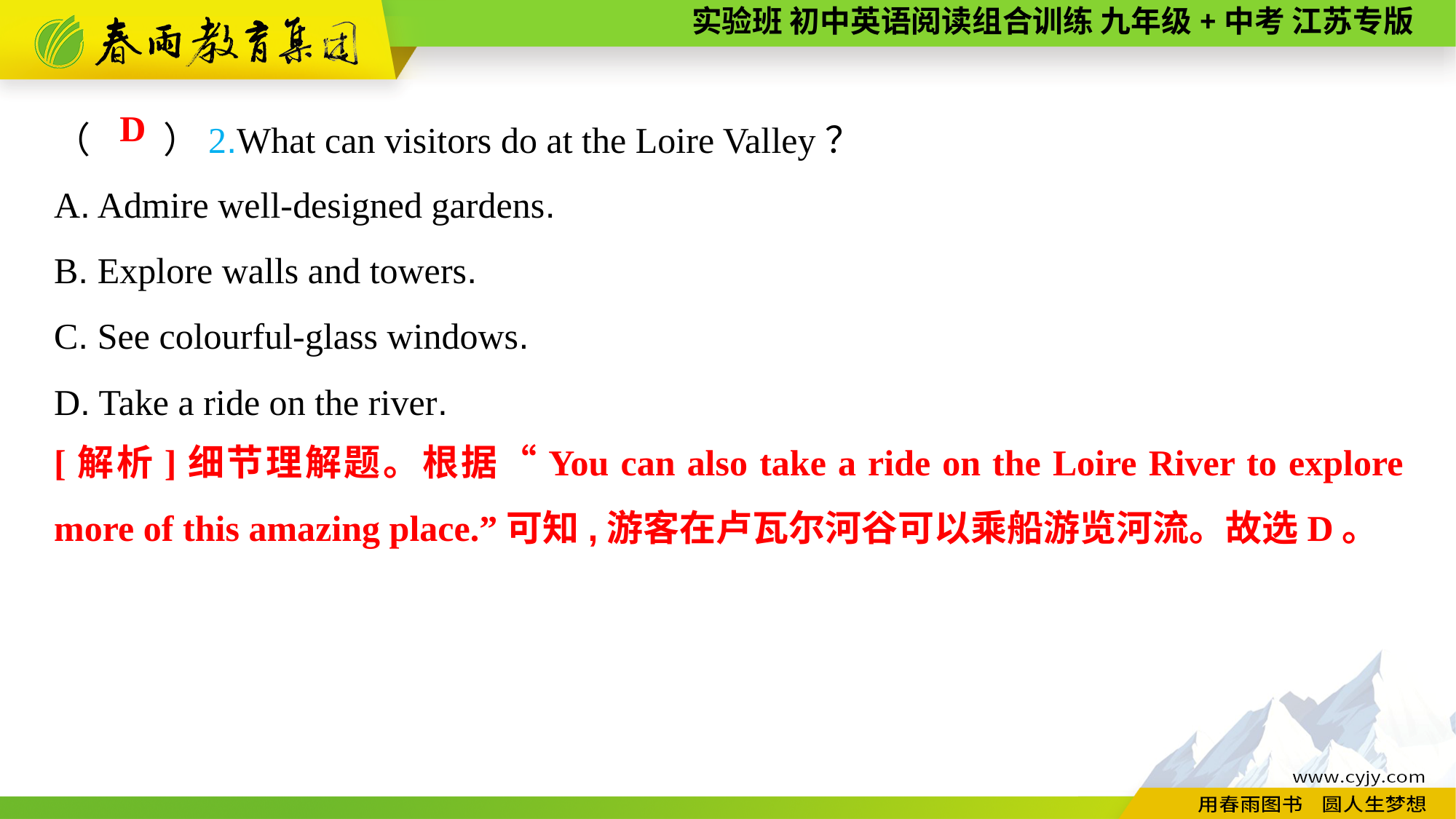

（　　）2.What can visitors do at the Loire Valley？
A. Admire well-designed gardens.
B. Explore walls and towers.
C. See colourful-glass windows.
D. Take a ride on the river.
D
[解析]细节理解题。根据“You can also take a ride on the Loire River to explore more of this amazing place.”可知,游客在卢瓦尔河谷可以乘船游览河流。故选D。